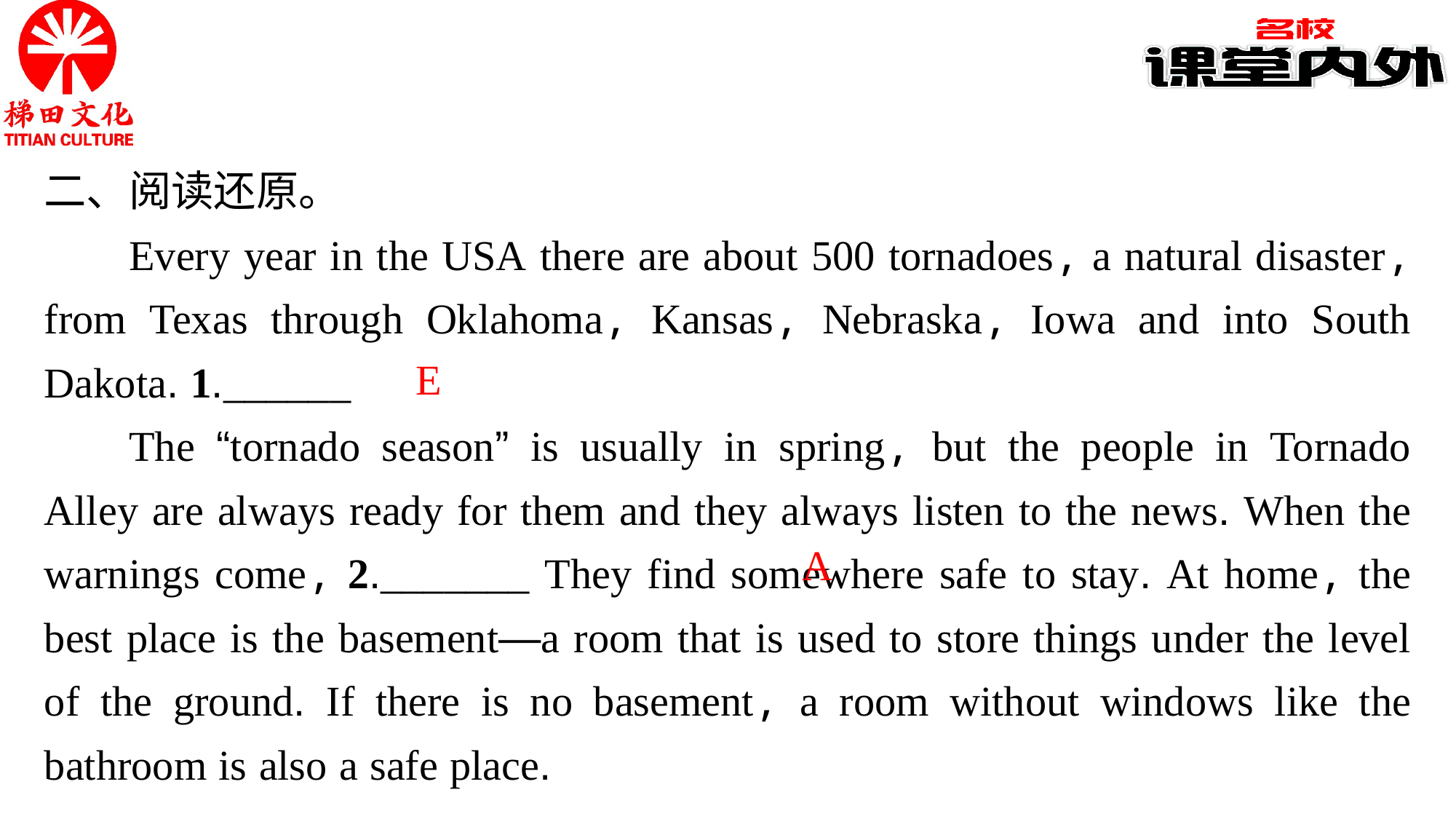

二、阅读还原。
Every year in the USA there are about 500 tornadoes, a natural disaster, from Texas through Oklahoma, Kansas, Nebraska, Iowa and into South Dakota. 1.______
The “tornado season” is usually in spring, but the people in Tornado Alley are always ready for them and they always listen to the news. When the warnings come, 2._______ They find somewhere safe to stay. At home, the best place is the basement—a room that is used to store things under the level of the ground. If there is no basement, a room without windows like the bathroom is also a safe place.
E
A